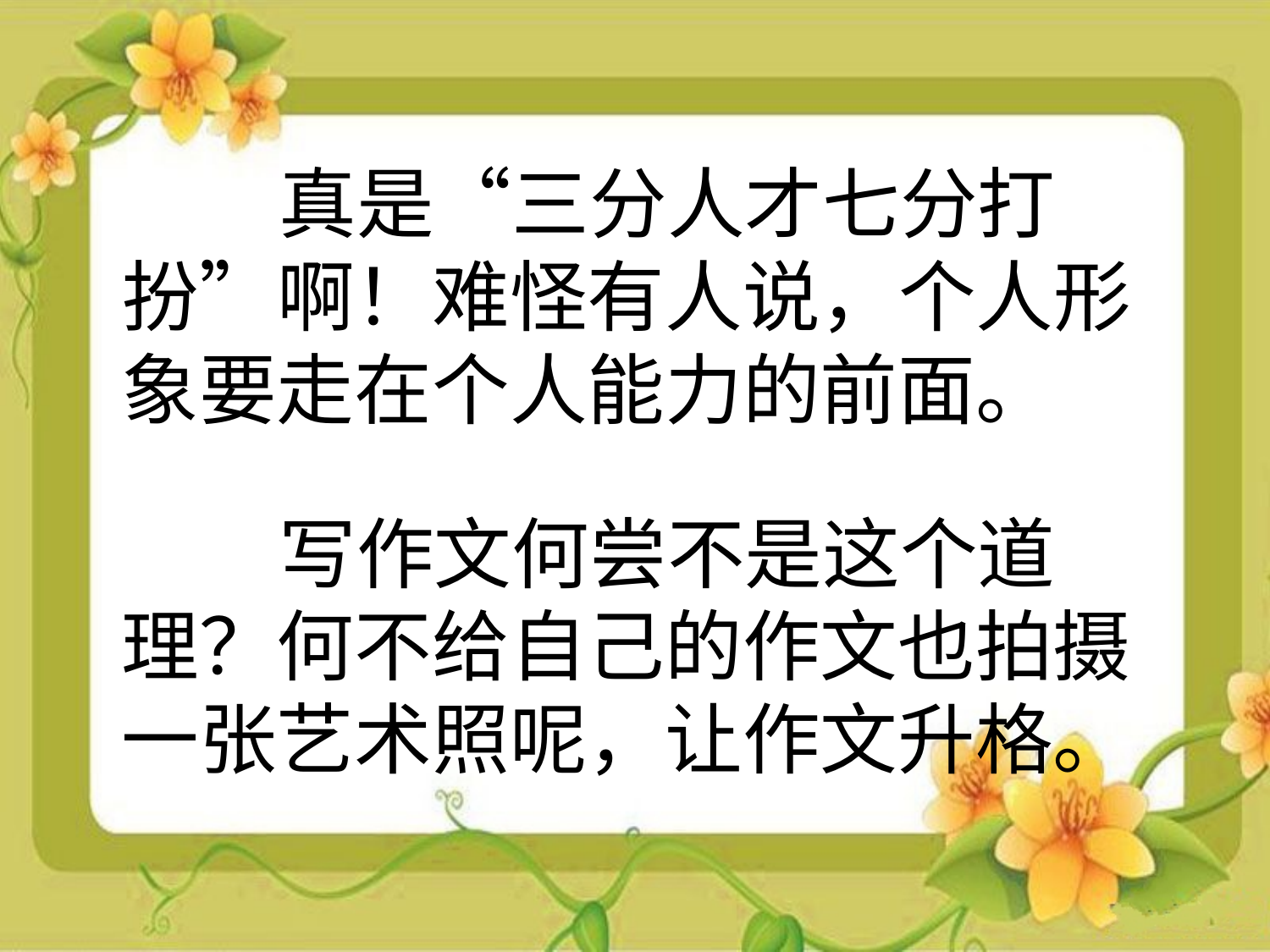

真是“三分人才七分打扮”啊！难怪有人说，个人形象要走在个人能力的前面。
        写作文何尝不是这个道理？何不给自己的作文也拍摄一张艺术照呢，让作文升格。